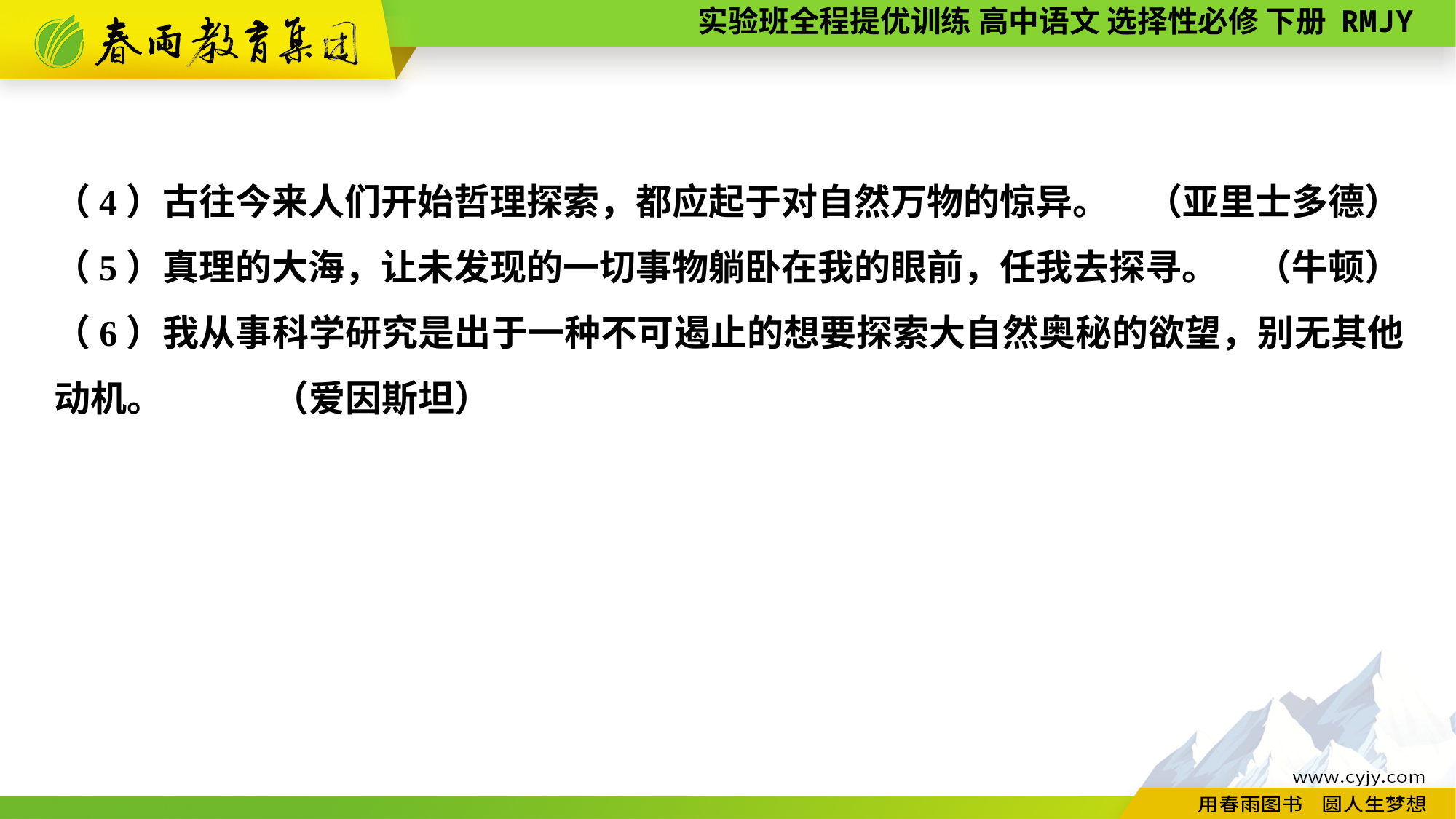

（4）古往今来人们开始哲理探索，都应起于对自然万物的惊异。	（亚里士多德）
（5）真理的大海，让未发现的一切事物躺卧在我的眼前，任我去探寻。	（牛顿）
（6）我从事科学研究是出于一种不可遏止的想要探索大自然奥秘的欲望，别无其他动机。	（爱因斯坦）